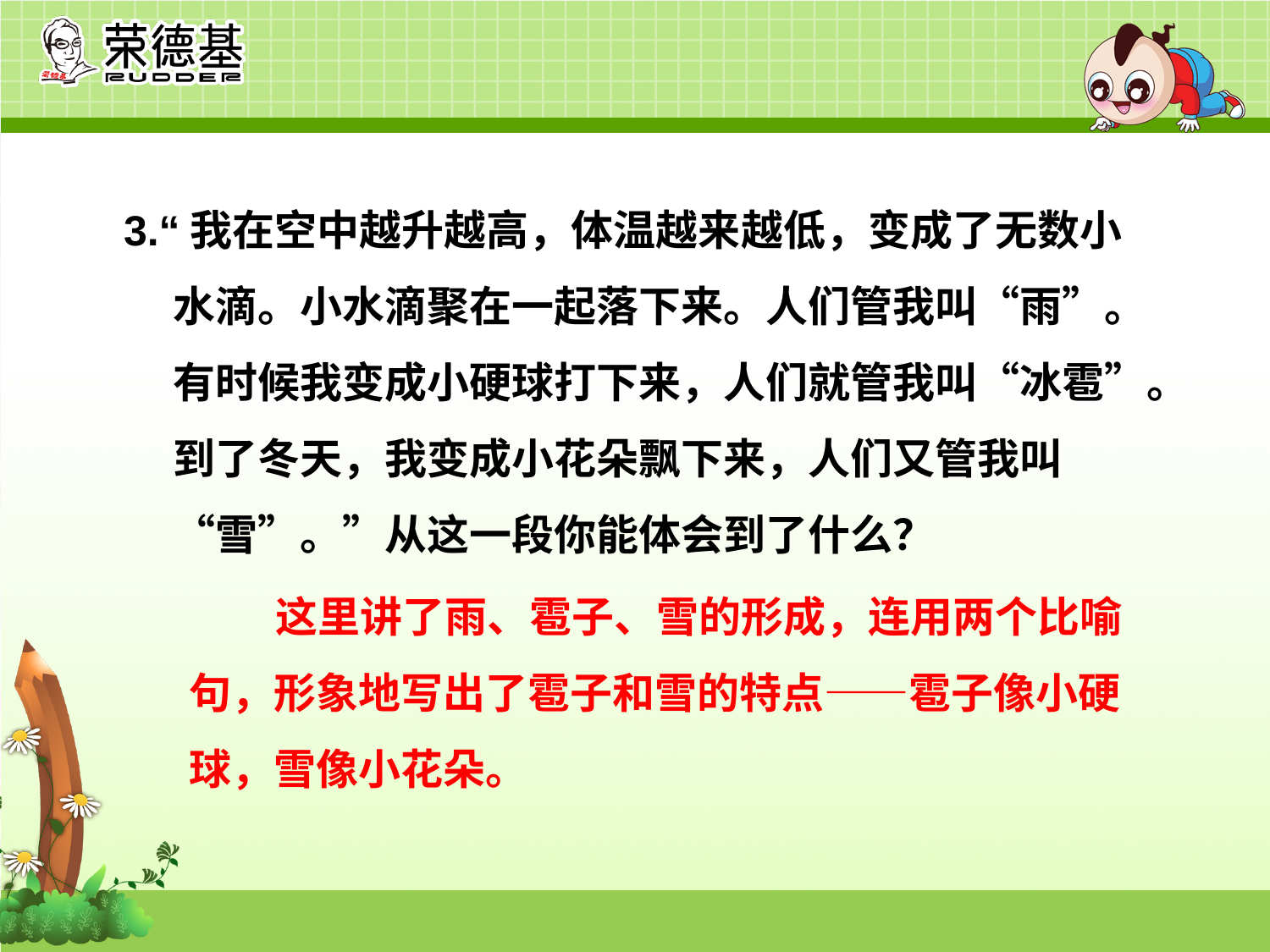

3.“我在空中越升越高，体温越来越低，变成了无数小水滴。小水滴聚在一起落下来。人们管我叫“雨”。 有时候我变成小硬球打下来，人们就管我叫“冰雹”。到了冬天，我变成小花朵飘下来，人们又管我叫“雪”。”从这一段你能体会到了什么？
这里讲了雨、雹子、雪的形成，连用两个比喻句，形象地写出了雹子和雪的特点——雹子像小硬球，雪像小花朵。